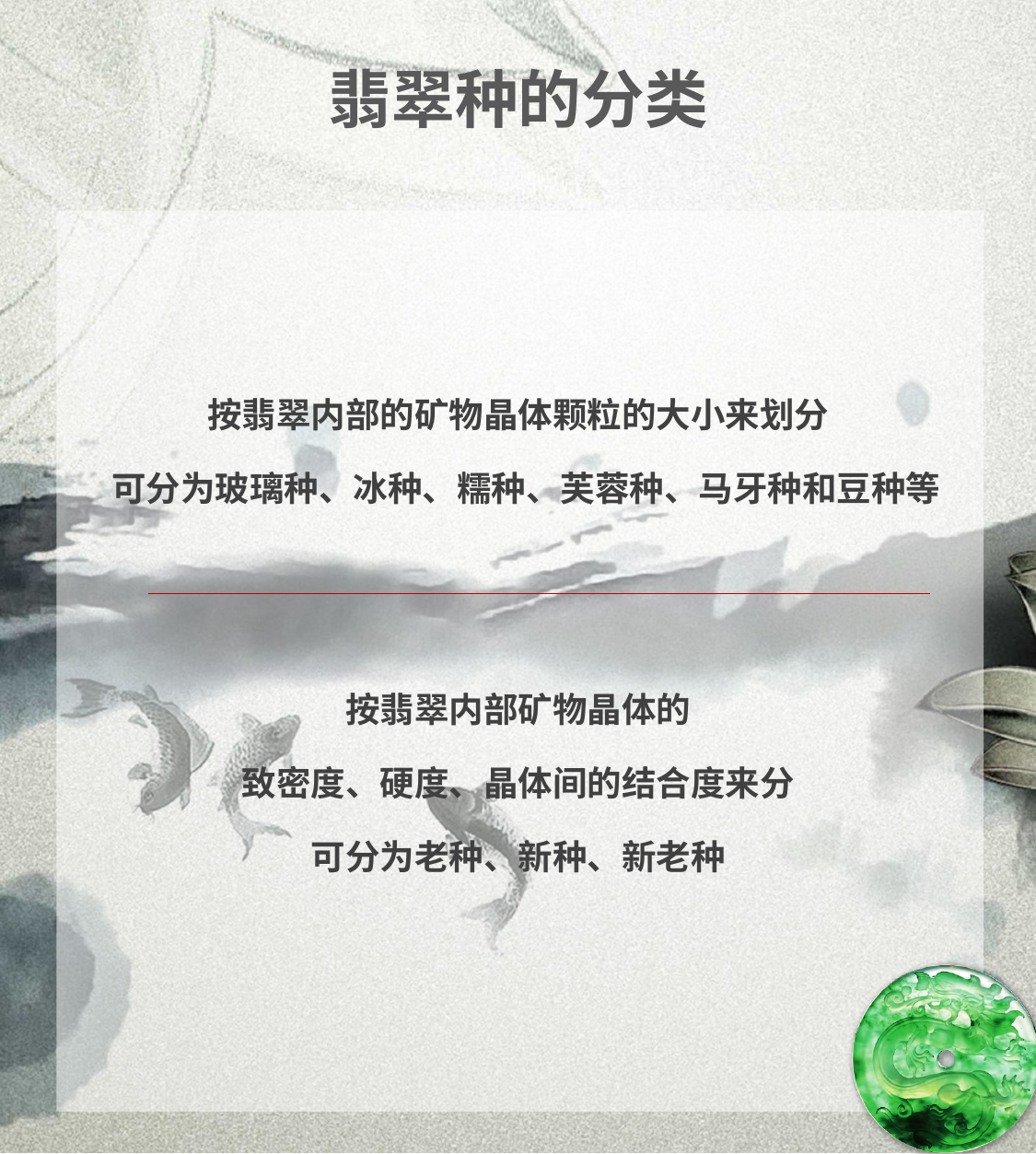

# 翡翠种的分类
按翡翠内部的矿物晶体颗粒的大小来划分
 可分为玻璃种、冰种、糯种、芙蓉种、马牙种和豆种等

按翡翠内部矿物晶体的
致密度、硬度、晶体间的结合度来分
可分为老种、新种、新老种